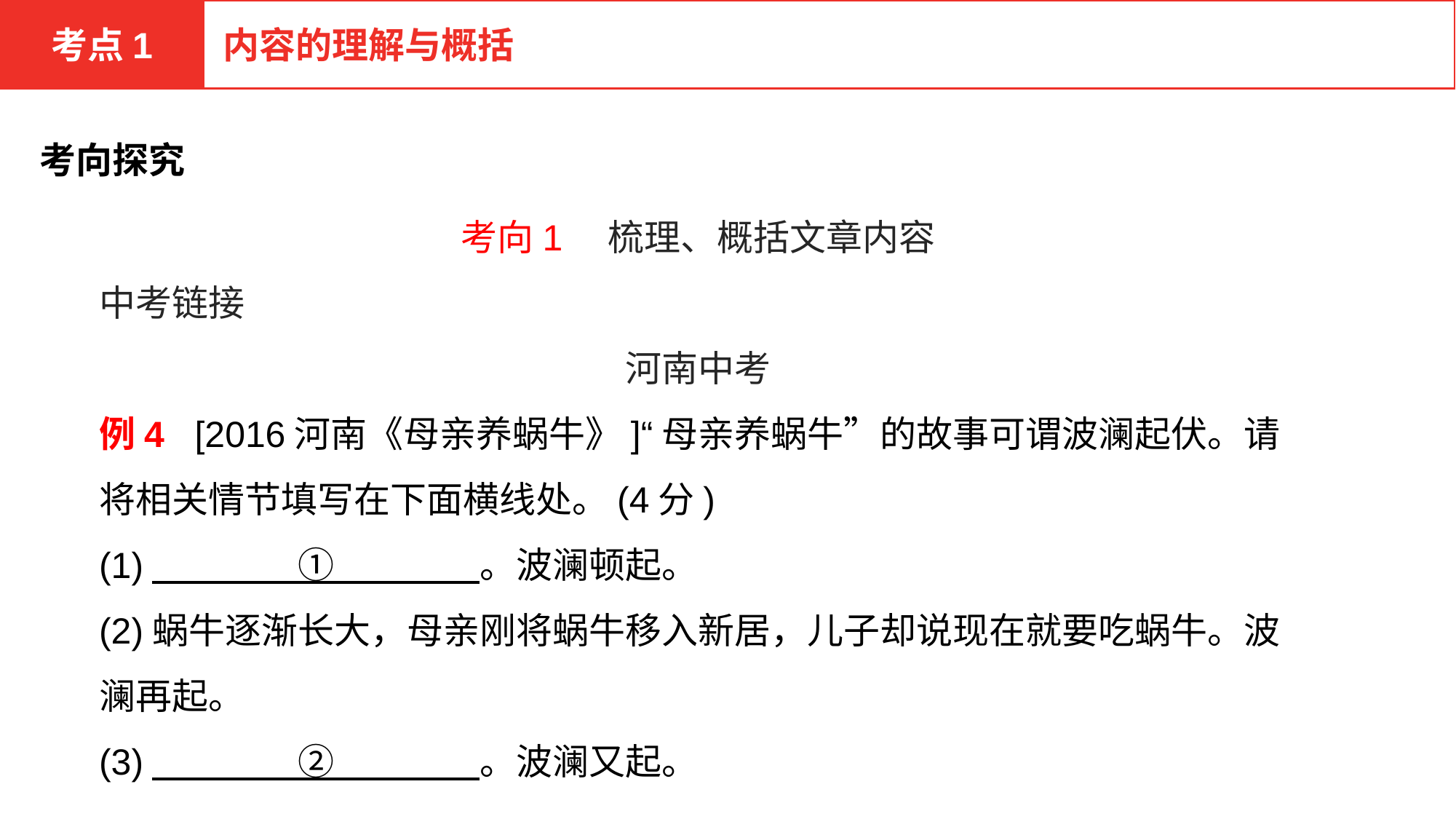

考点1
内容的理解与概括
考向探究
考向1　梳理、概括文章内容
中考链接
河南中考
例4   [2016河南《母亲养蜗牛》]“母亲养蜗牛”的故事可谓波澜起伏。请将相关情节填写在下面横线处。(4分)
(1)　　　　①　　　　。波澜顿起。
(2)蜗牛逐渐长大，母亲刚将蜗牛移入新居，儿子却说现在就要吃蜗牛。波澜再起。
(3)　　　　②　　　　。波澜又起。